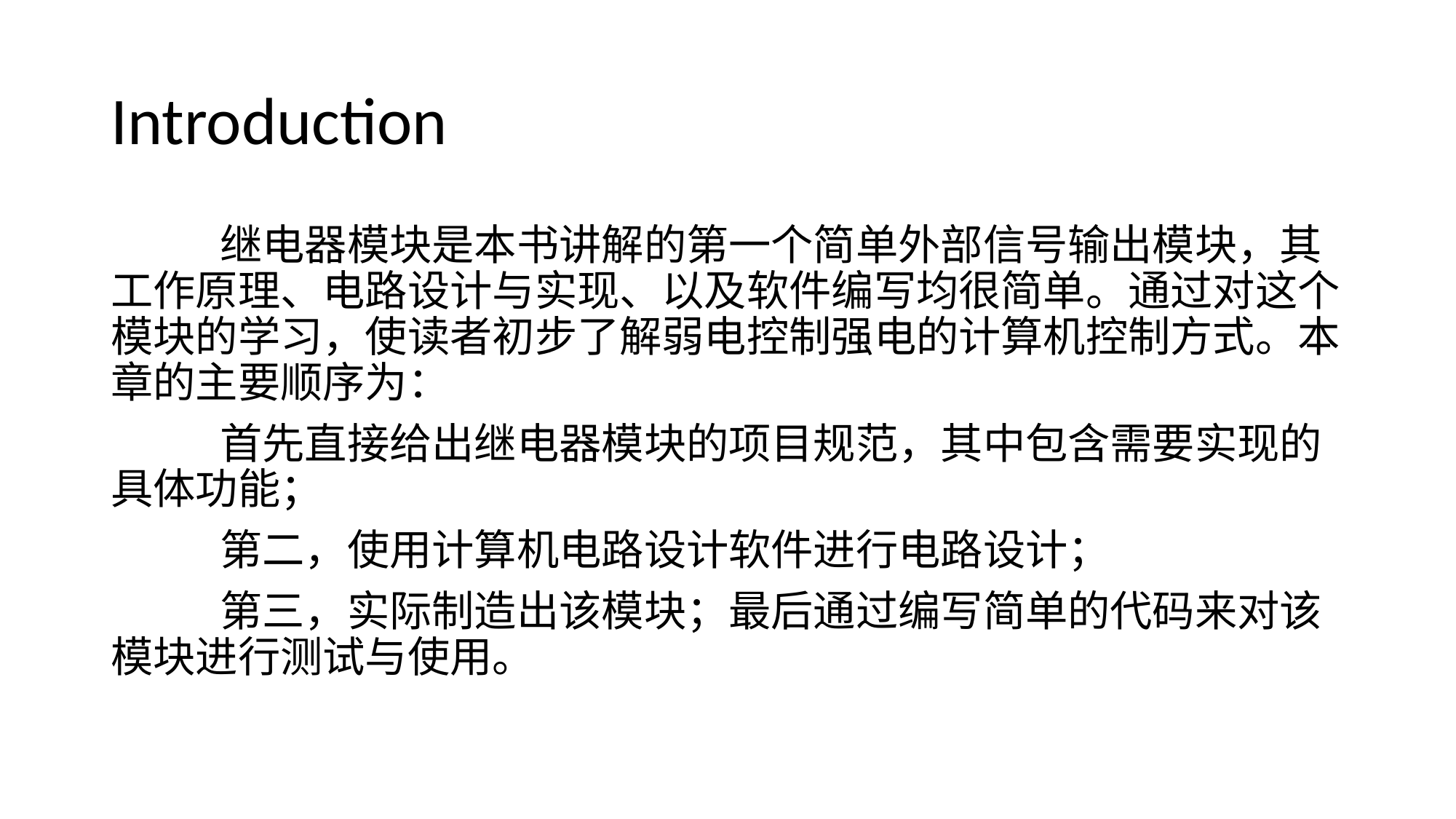

# Introduction
	继电器模块是本书讲解的第一个简单外部信号输出模块，其工作原理、电路设计与实现、以及软件编写均很简单。通过对这个模块的学习，使读者初步了解弱电控制强电的计算机控制方式。本章的主要顺序为：
	首先直接给出继电器模块的项目规范，其中包含需要实现的具体功能；
	第二，使用计算机电路设计软件进行电路设计；
	第三，实际制造出该模块；最后通过编写简单的代码来对该模块进行测试与使用。